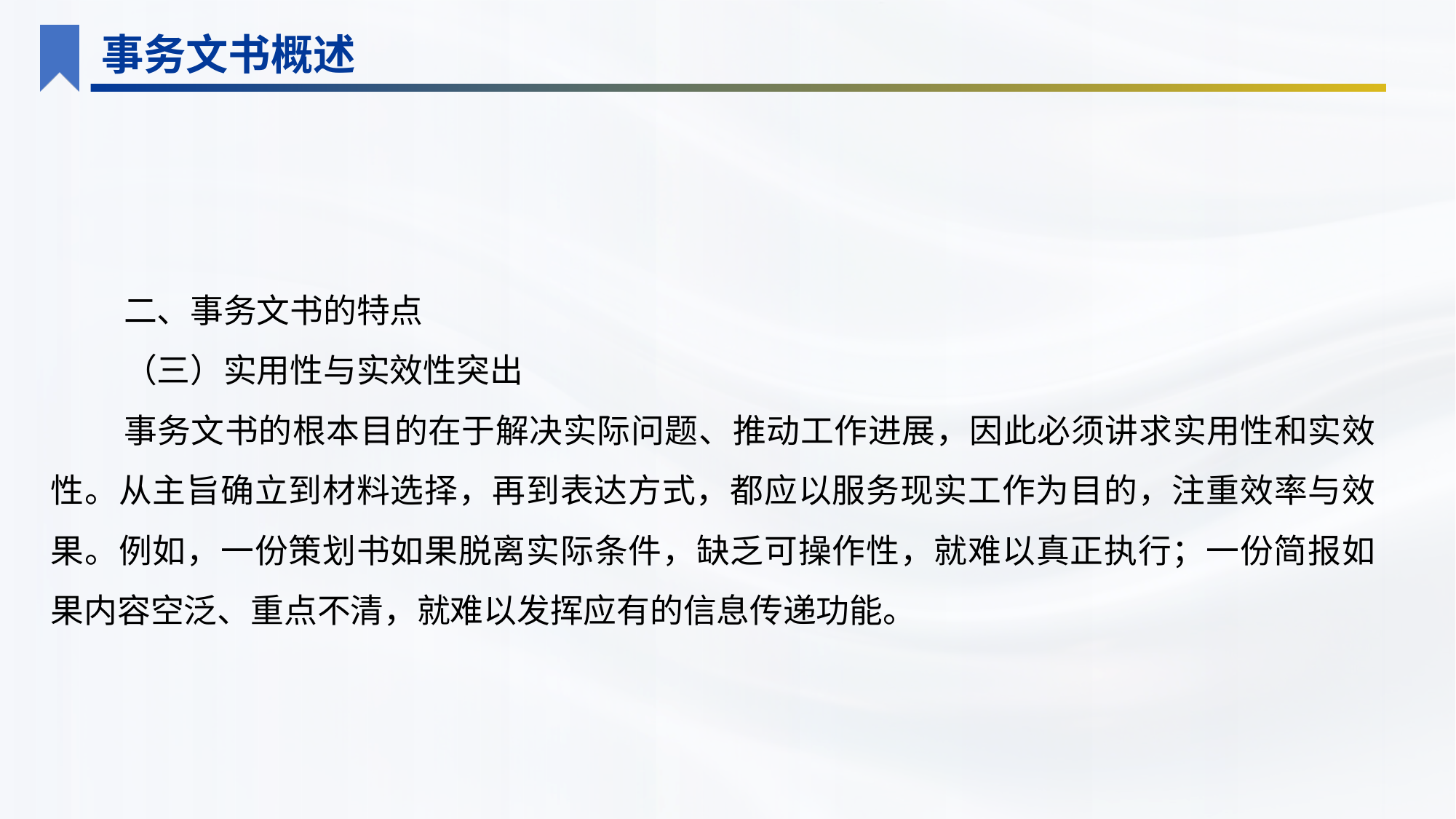

事务文书概述
二、事务文书的特点
（三）实用性与实效性突出
事务文书的根本目的在于解决实际问题、推动工作进展，因此必须讲求实用性和实效性。从主旨确立到材料选择，再到表达方式，都应以服务现实工作为目的，注重效率与效果。例如，一份策划书如果脱离实际条件，缺乏可操作性，就难以真正执行；一份简报如果内容空泛、重点不清，就难以发挥应有的信息传递功能。